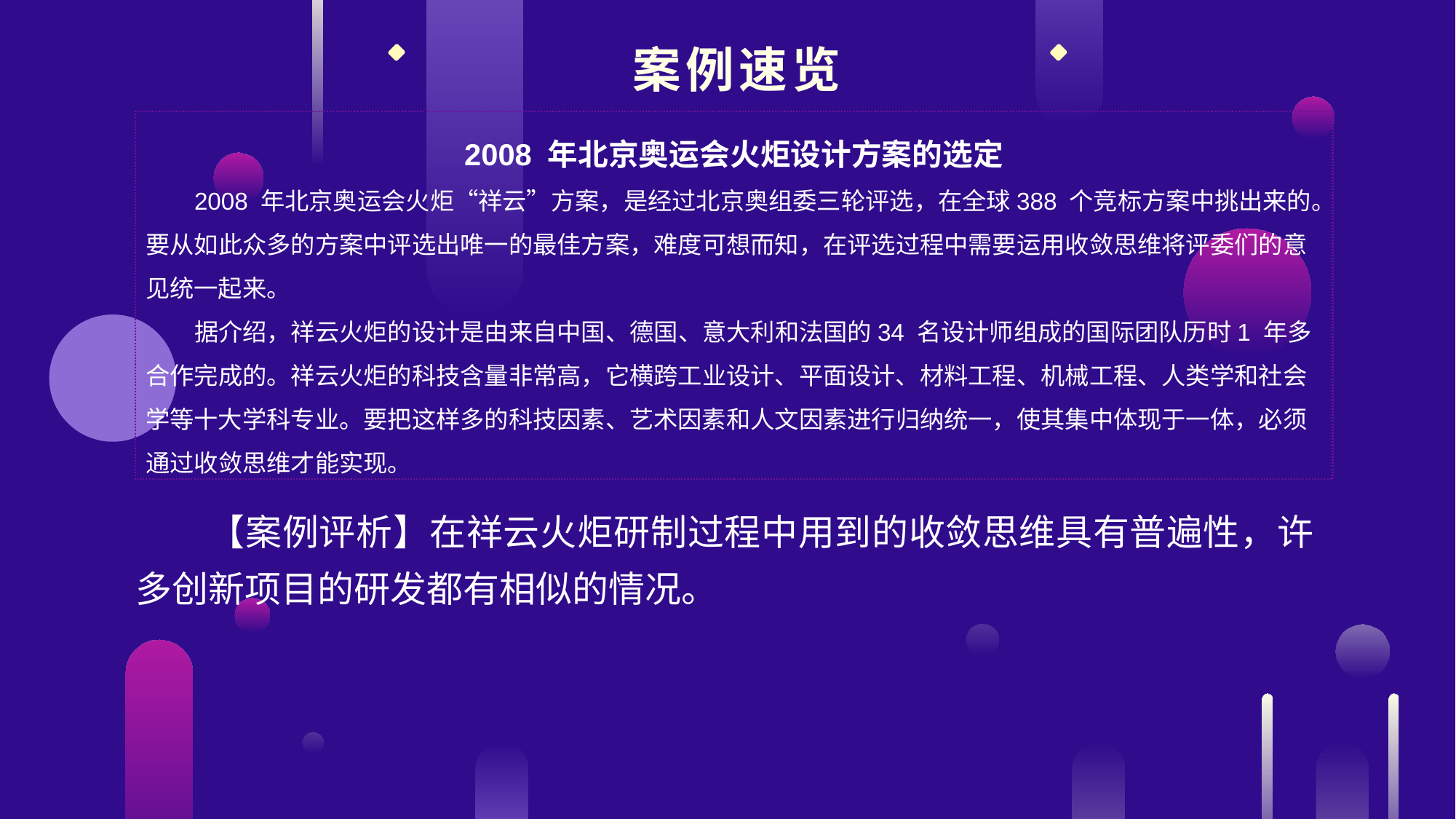

案例速览

2008 年北京奥运会火炬设计方案的选定
2008 年北京奥运会火炬“祥云”方案，是经过北京奥组委三轮评选，在全球388 个竞标方案中挑出来的。要从如此众多的方案中评选出唯一的最佳方案，难度可想而知，在评选过程中需要运用收敛思维将评委们的意见统一起来。
据介绍，祥云火炬的设计是由来自中国、德国、意大利和法国的34 名设计师组成的国际团队历时1 年多合作完成的。祥云火炬的科技含量非常高，它横跨工业设计、平面设计、材料工程、机械工程、人类学和社会学等十大学科专业。要把这样多的科技因素、艺术因素和人文因素进行归纳统一，使其集中体现于一体，必须通过收敛思维才能实现。

【案例评析】在祥云火炬研制过程中用到的收敛思维具有普遍性，许多创新项目的研发都有相似的情况。